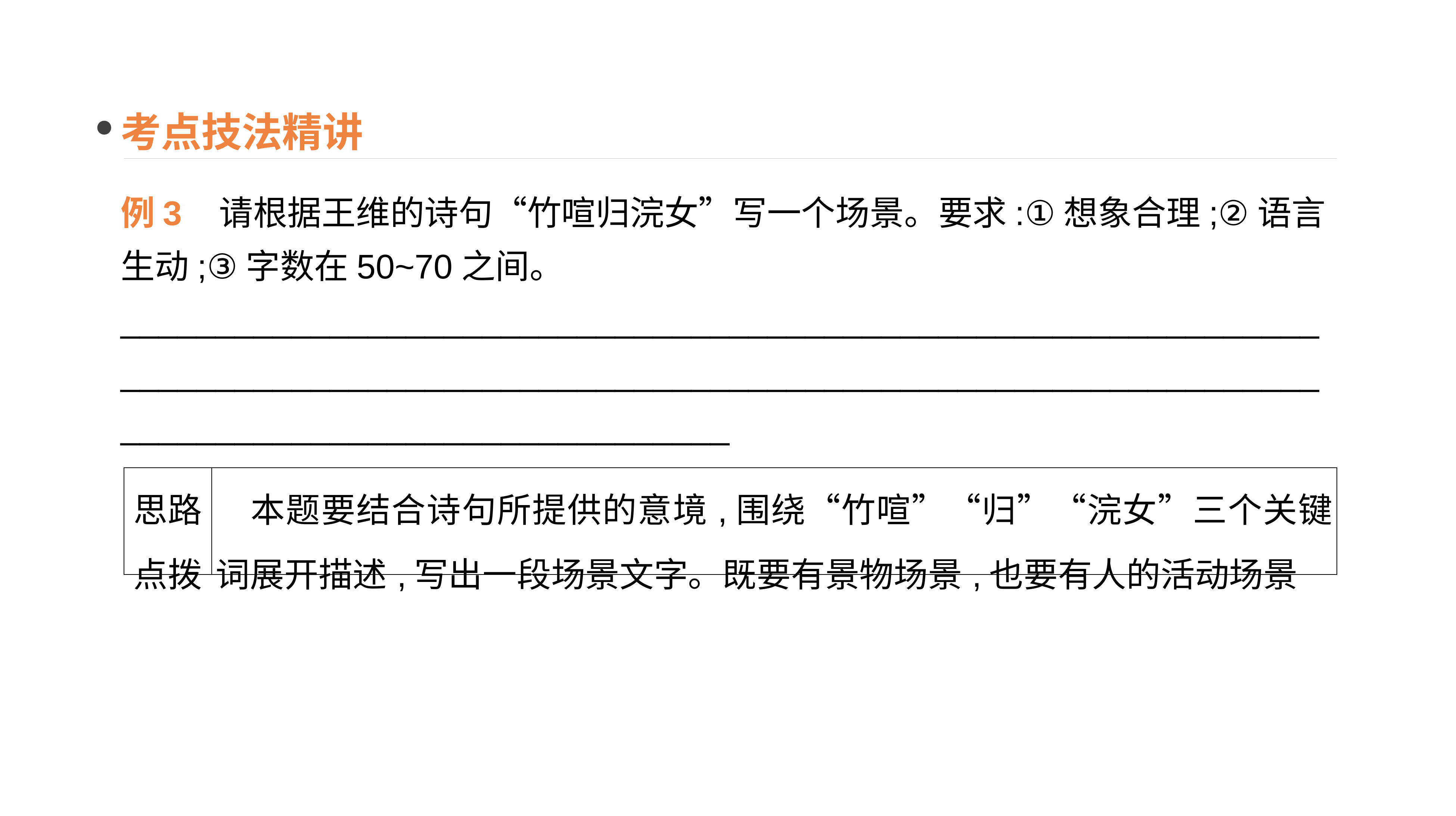

考点技法精讲

例3   请根据王维的诗句“竹喧归浣女”写一个场景。要求:①想象合理;②语言生动;③字数在50~70之间。
______________________________________________________________________________________________________________________________________________________________
| 思路 点拨 | 本题要结合诗句所提供的意境,围绕“竹喧”“归”“浣女”三个关键词展开描述,写出一段场景文字。既要有景物场景,也要有人的活动场景 |
| --- | --- |